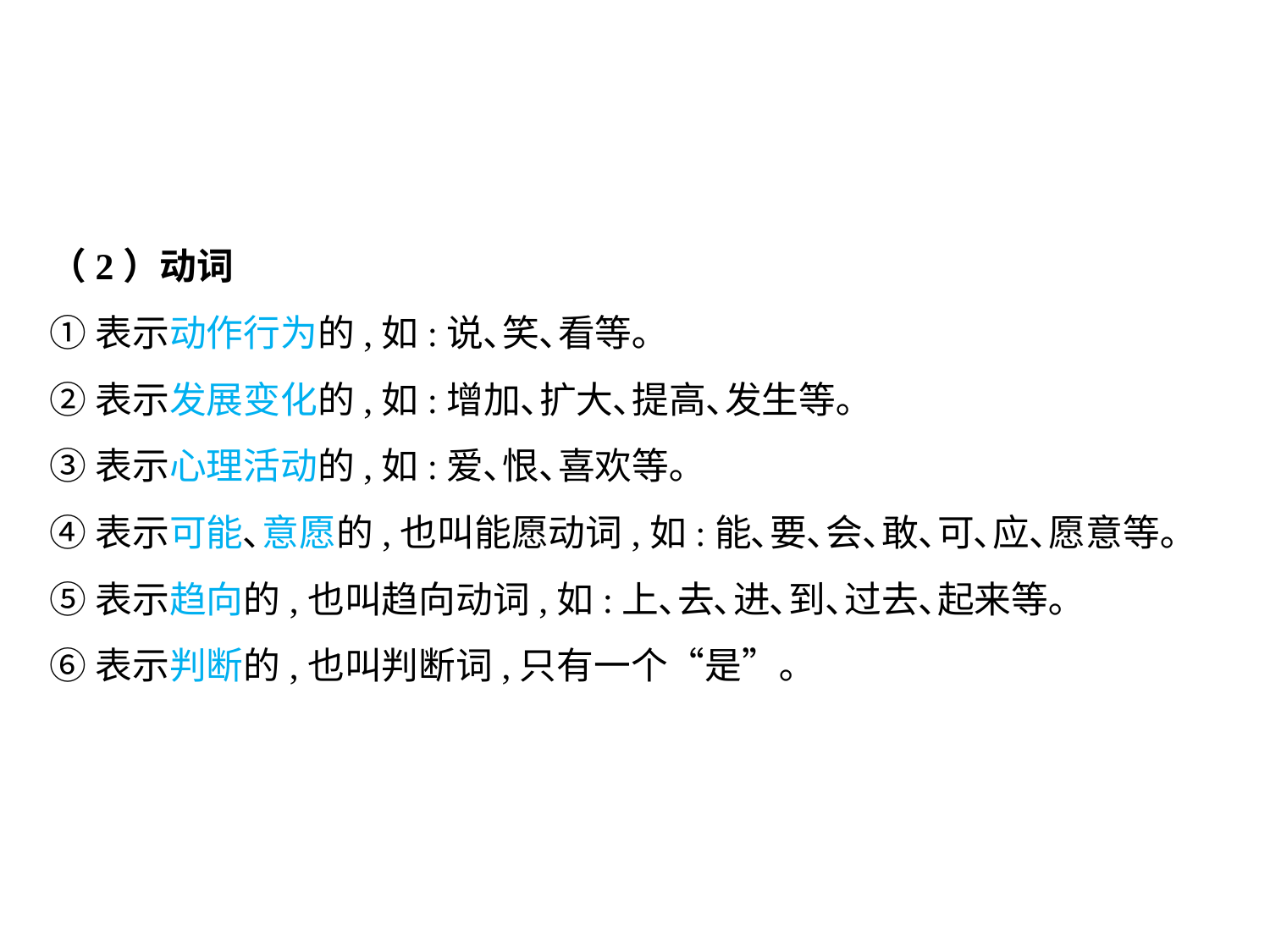

（2）动词
①表示动作行为的,如:说､笑､看等｡
②表示发展变化的,如:增加､扩大､提高､发生等｡
③表示心理活动的,如:爱､恨､喜欢等｡
④表示可能､意愿的,也叫能愿动词,如:能､要､会､敢､可､应､愿意等｡
⑤表示趋向的,也叫趋向动词,如:上､去､进､到､过去､起来等｡
⑥表示判断的,也叫判断词,只有一个“是”｡